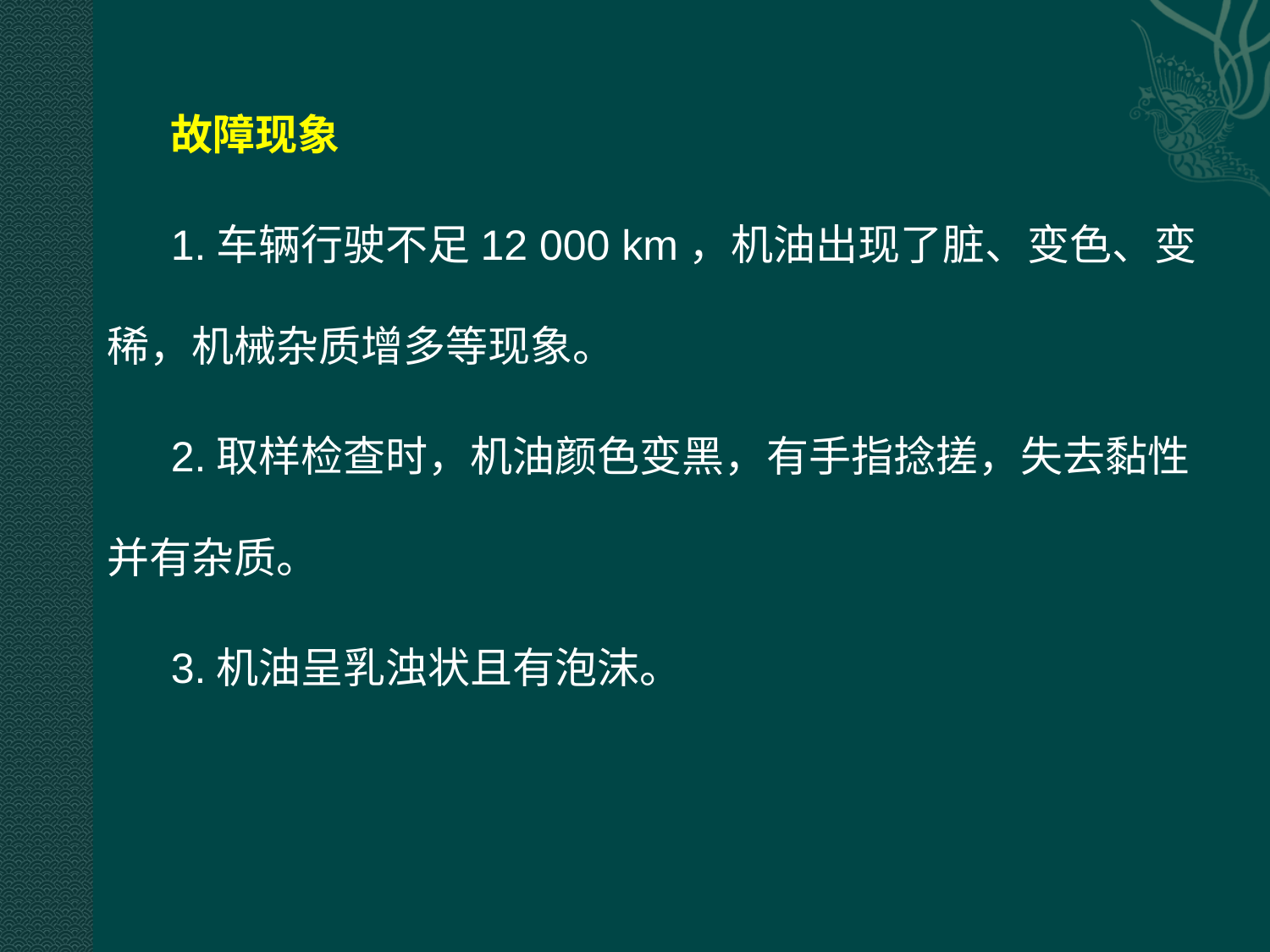

故障现象
1.车辆行驶不足12 000 km，机油出现了脏、变色、变稀，机械杂质增多等现象。
2.取样检查时，机油颜色变黑，有手指捻搓，失去黏性并有杂质。
3.机油呈乳浊状且有泡沫。